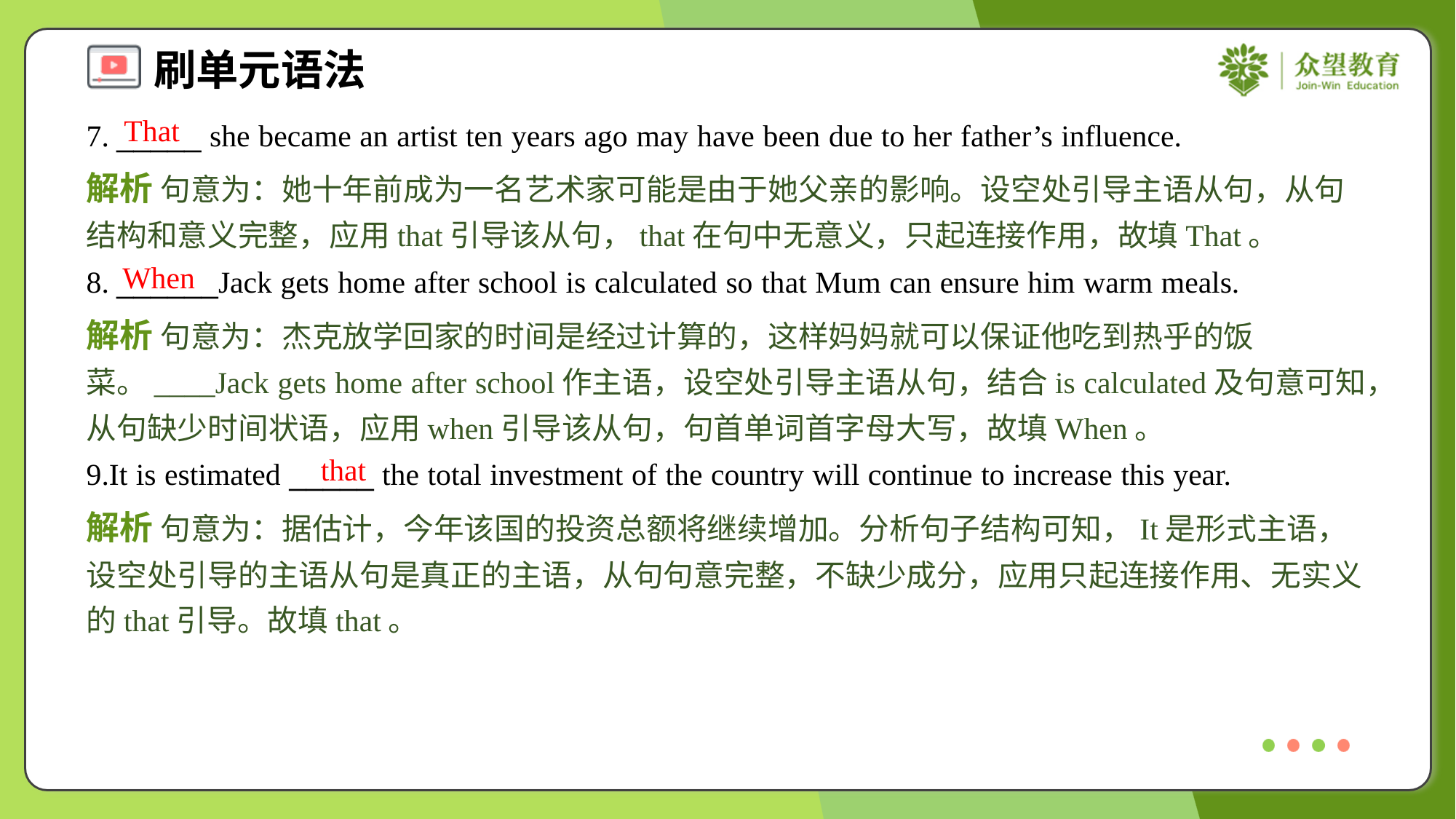

That
7. _____ she became an artist ten years ago may have been due to her father’s influence.
解析 句意为：她十年前成为一名艺术家可能是由于她父亲的影响。设空处引导主语从句，从句结构和意义完整，应用that引导该从句，that在句中无意义，只起连接作用，故填That。
When
8. ______Jack gets home after school is calculated so that Mum can ensure him warm meals.
解析 句意为：杰克放学回家的时间是经过计算的，这样妈妈就可以保证他吃到热乎的饭菜。____Jack gets home after school作主语，设空处引导主语从句，结合is calculated及句意可知，从句缺少时间状语，应用when引导该从句，句首单词首字母大写，故填When。
that
9.It is estimated _____ the total investment of the country will continue to increase this year.
解析 句意为：据估计，今年该国的投资总额将继续增加。分析句子结构可知，It是形式主语，设空处引导的主语从句是真正的主语，从句句意完整，不缺少成分，应用只起连接作用、无实义的that引导。故填that。